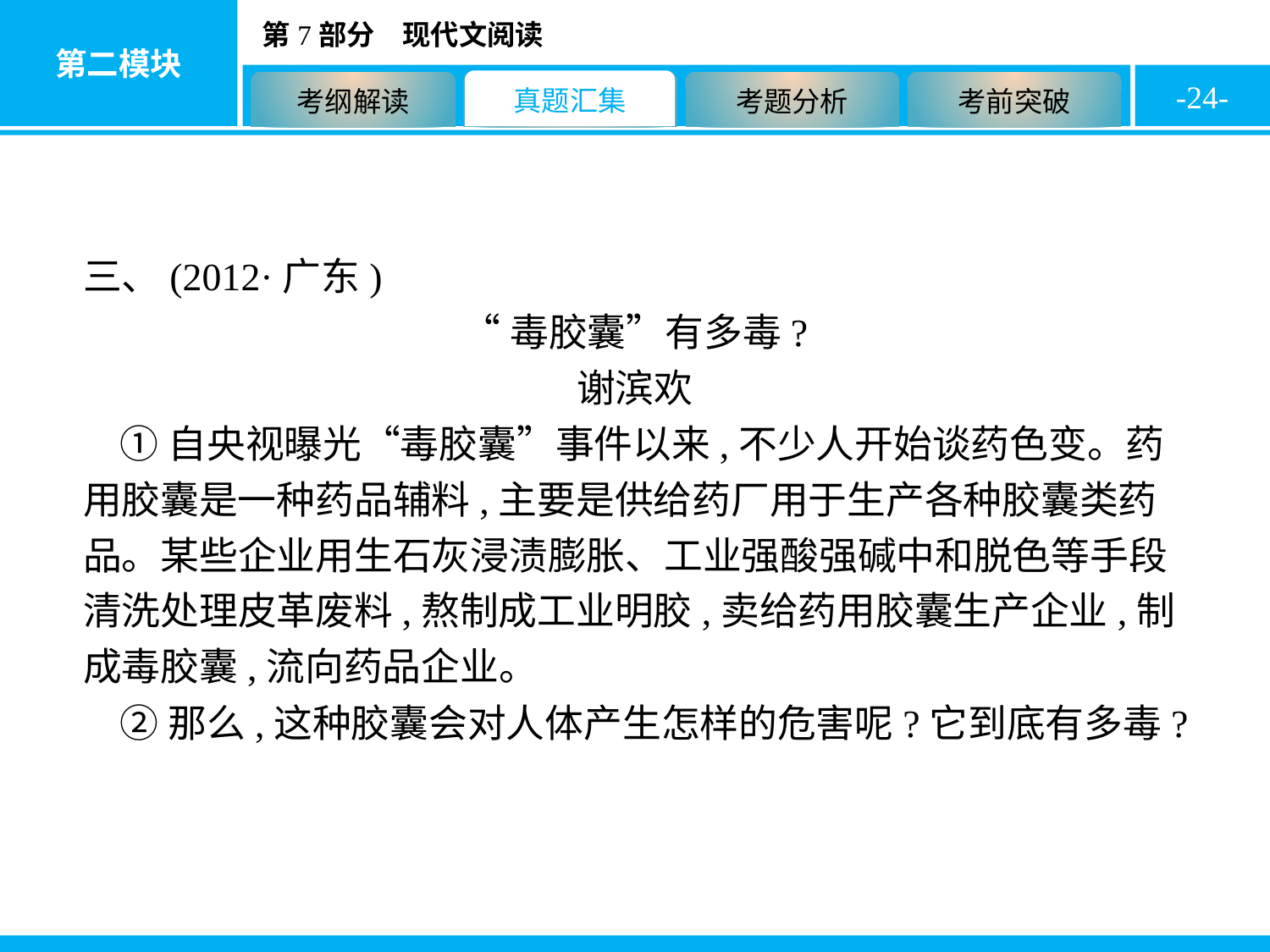

-24-
三、(2012·广东)
“毒胶囊”有多毒?
谢滨欢
①自央视曝光“毒胶囊”事件以来,不少人开始谈药色变。药用胶囊是一种药品辅料,主要是供给药厂用于生产各种胶囊类药品。某些企业用生石灰浸渍膨胀、工业强酸强碱中和脱色等手段清洗处理皮革废料,熬制成工业明胶,卖给药用胶囊生产企业,制成毒胶囊,流向药品企业。
②那么,这种胶囊会对人体产生怎样的危害呢?它到底有多毒?